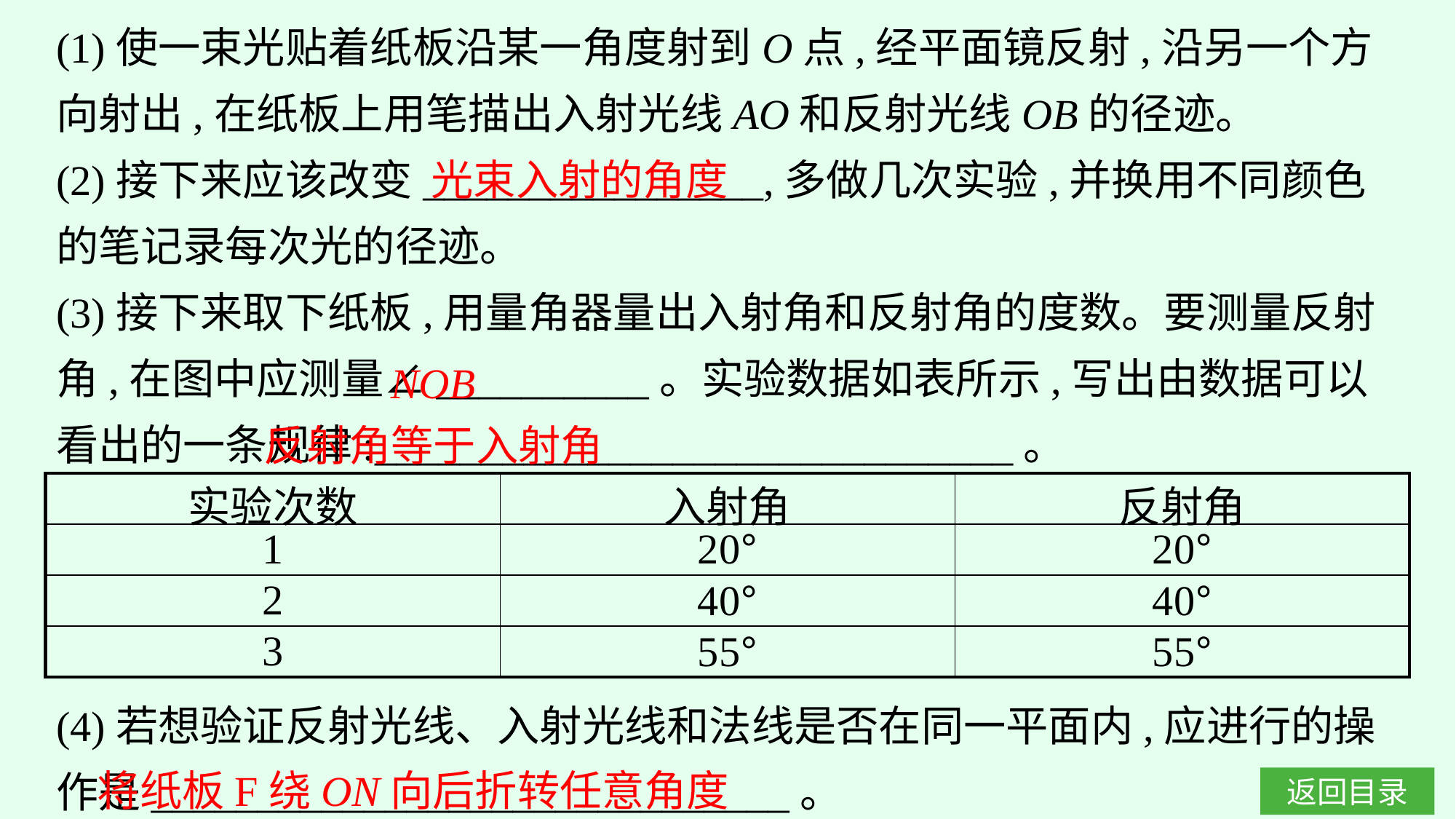

(1)使一束光贴着纸板沿某一角度射到O点,经平面镜反射,沿另一个方向射出,在纸板上用笔描出入射光线AO和反射光线OB的径迹。
(2)接下来应该改变________________,多做几次实验,并换用不同颜色的笔记录每次光的径迹。
(3)接下来取下纸板,用量角器量出入射角和反射角的度数。要测量反射角,在图中应测量∠__________。实验数据如表所示,写出由数据可以看出的一条规律:______________________________。
光束入射的角度
NOB
反射角等于入射角
| 实验次数 | 入射角 | 反射角 |
| --- | --- | --- |
| 1 | 20° | 20° |
| 2 | 40° | 40° |
| 3 | 55° | 55° |
(4)若想验证反射光线、入射光线和法线是否在同一平面内,应进行的操作是______________________________。
将纸板F绕ON向后折转任意角度